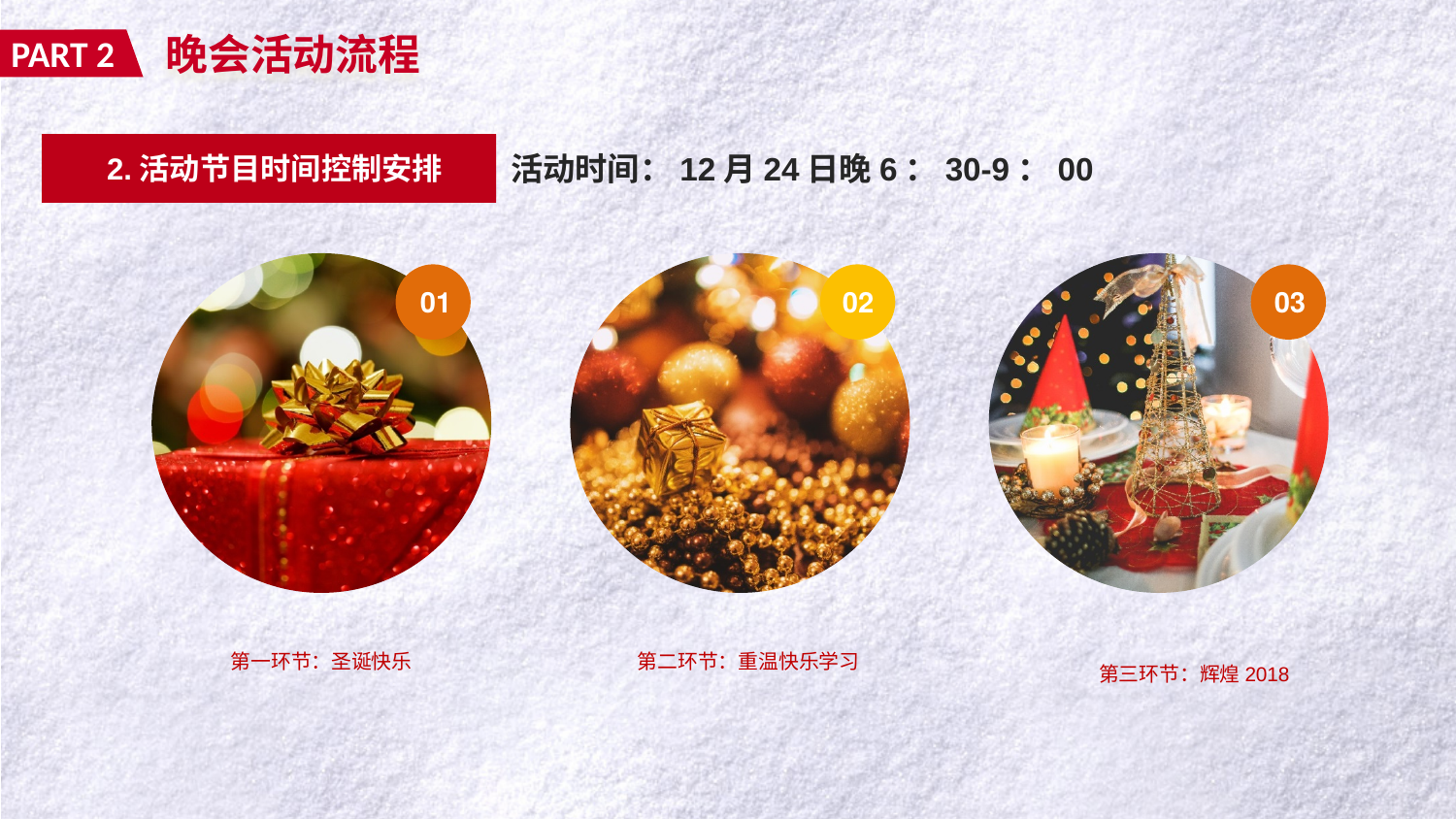

晚会活动流程
PART 2

活动时间：12月24日晚6：30-9：00
2.活动节目时间控制安排

01

02

03
第一环节：圣诞快乐
第二环节：重温快乐学习
第三环节：辉煌2018